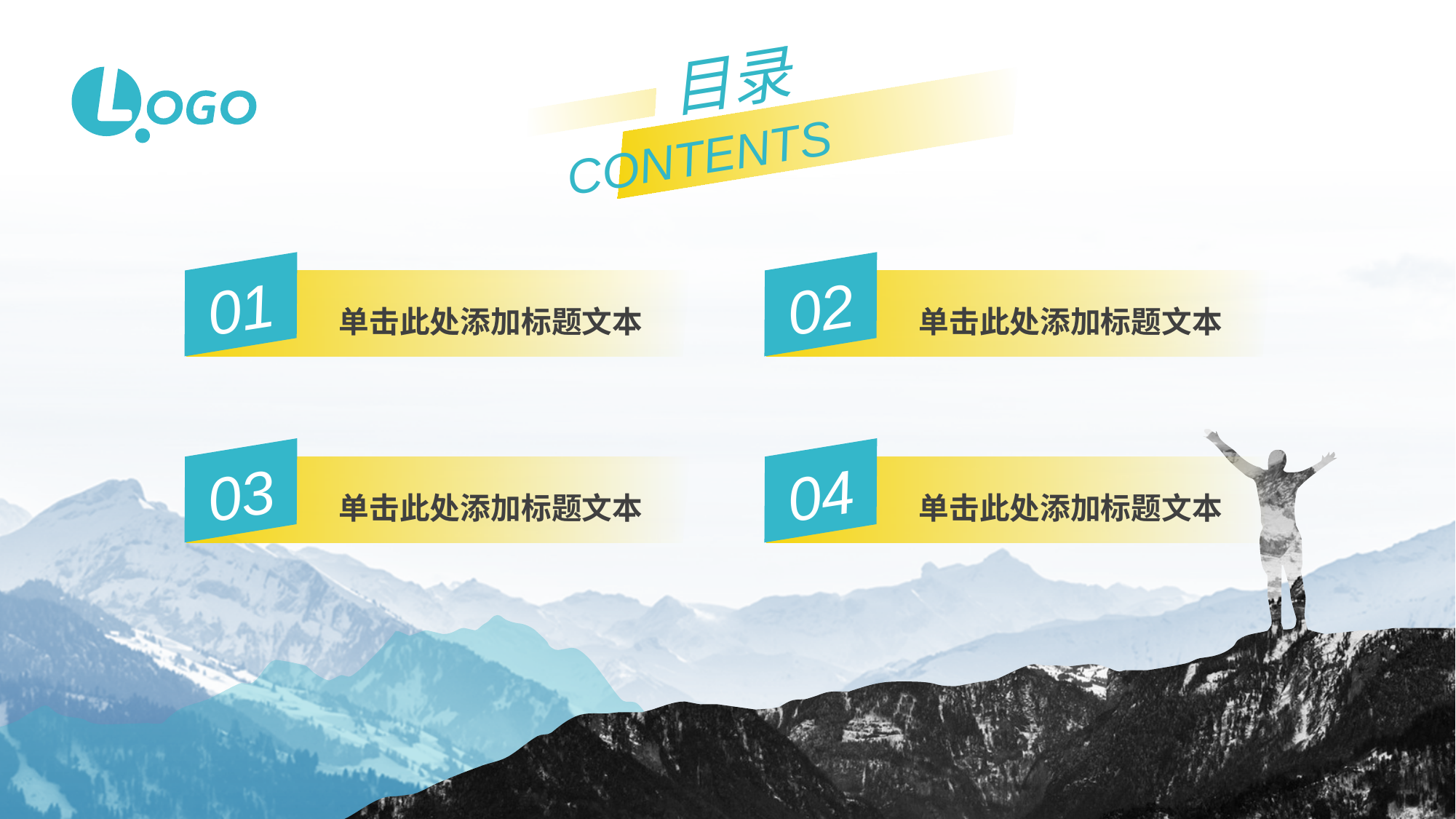

目录

CONTENTS

01

单击此处添加标题文本

02

单击此处添加标题文本

03

单击此处添加标题文本

04

单击此处添加标题文本